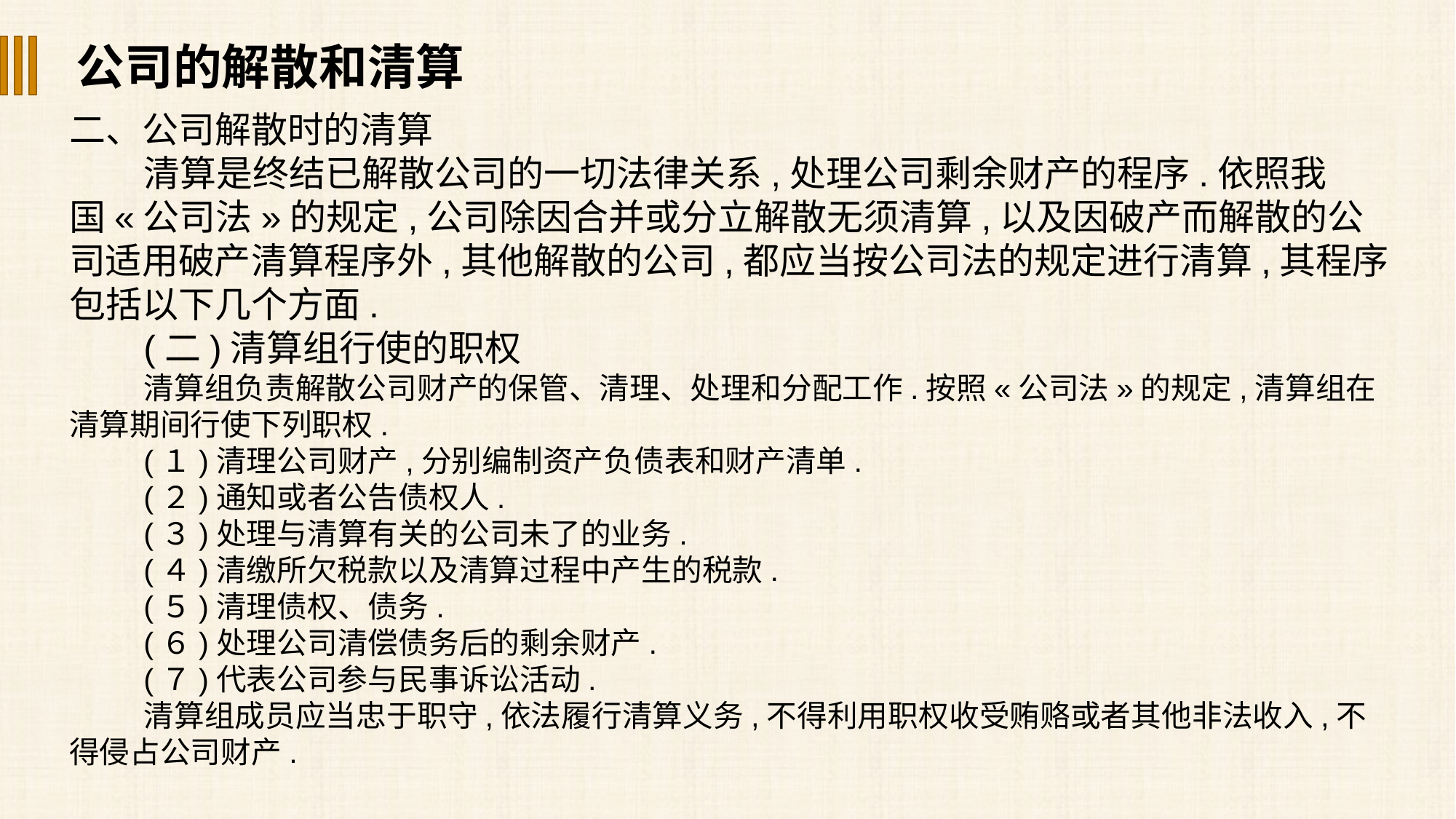

公司的解散和清算

二、公司解散时的清算
清算是终结已解散公司的一切法律关系,处理公司剩余财产的程序.依照我国«公司法»的规定,公司除因合并或分立解散无须清算,以及因破产而解散的公司适用破产清算程序外,其他解散的公司,都应当按公司法的规定进行清算,其程序包括以下几个方面.
(二)清算组行使的职权
清算组负责解散公司财产的保管、清理、处理和分配工作.按照«公司法»的规定,清算组在清算期间行使下列职权.
(１)清理公司财产,分别编制资产负债表和财产清单.
(２)通知或者公告债权人.
(３)处理与清算有关的公司未了的业务.
(４)清缴所欠税款以及清算过程中产生的税款.
(５)清理债权、债务.
(６)处理公司清偿债务后的剩余财产.
(７)代表公司参与民事诉讼活动.
清算组成员应当忠于职守,依法履行清算义务,不得利用职权收受贿赂或者其他非法收入,不得侵占公司财产.